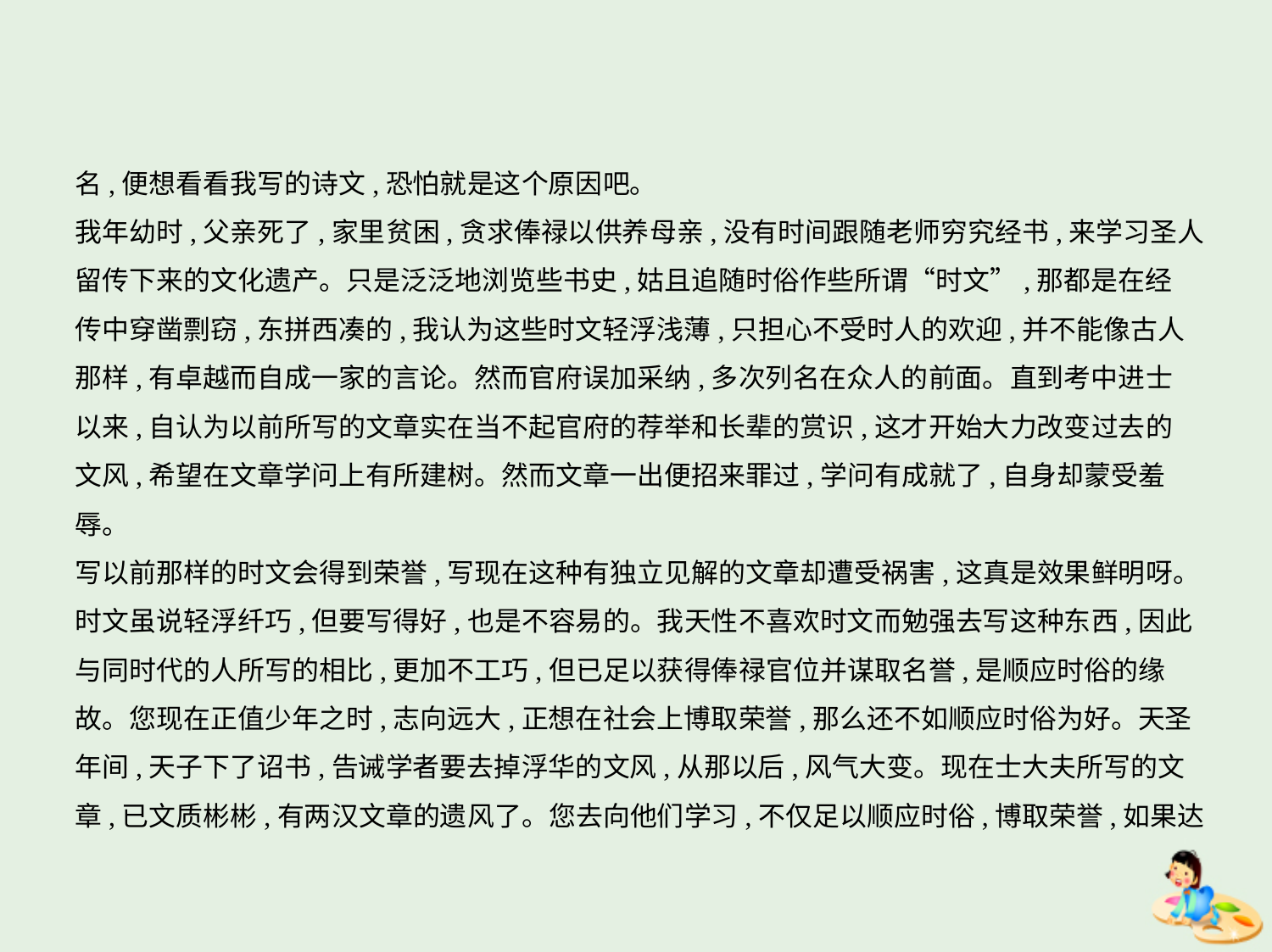

名,便想看看我写的诗文,恐怕就是这个原因吧。
我年幼时,父亲死了,家里贫困,贪求俸禄以供养母亲,没有时间跟随老师穷究经书,来学习圣人
留传下来的文化遗产。只是泛泛地浏览些书史,姑且追随时俗作些所谓“时文”,那都是在经
传中穿凿剽窃,东拼西凑的,我认为这些时文轻浮浅薄,只担心不受时人的欢迎,并不能像古人
那样,有卓越而自成一家的言论。然而官府误加采纳,多次列名在众人的前面。直到考中进士
以来,自认为以前所写的文章实在当不起官府的荐举和长辈的赏识,这才开始大力改变过去的
文风,希望在文章学问上有所建树。然而文章一出便招来罪过,学问有成就了,自身却蒙受羞辱。
写以前那样的时文会得到荣誉,写现在这种有独立见解的文章却遭受祸害,这真是效果鲜明呀。
时文虽说轻浮纤巧,但要写得好,也是不容易的。我天性不喜欢时文而勉强去写这种东西,因此
与同时代的人所写的相比,更加不工巧,但已足以获得俸禄官位并谋取名誉,是顺应时俗的缘
故。您现在正值少年之时,志向远大,正想在社会上博取荣誉,那么还不如顺应时俗为好。天圣
年间,天子下了诏书,告诫学者要去掉浮华的文风,从那以后,风气大变。现在士大夫所写的文
章,已文质彬彬,有两汉文章的遗风了。您去向他们学习,不仅足以顺应时俗,博取荣誉,如果达